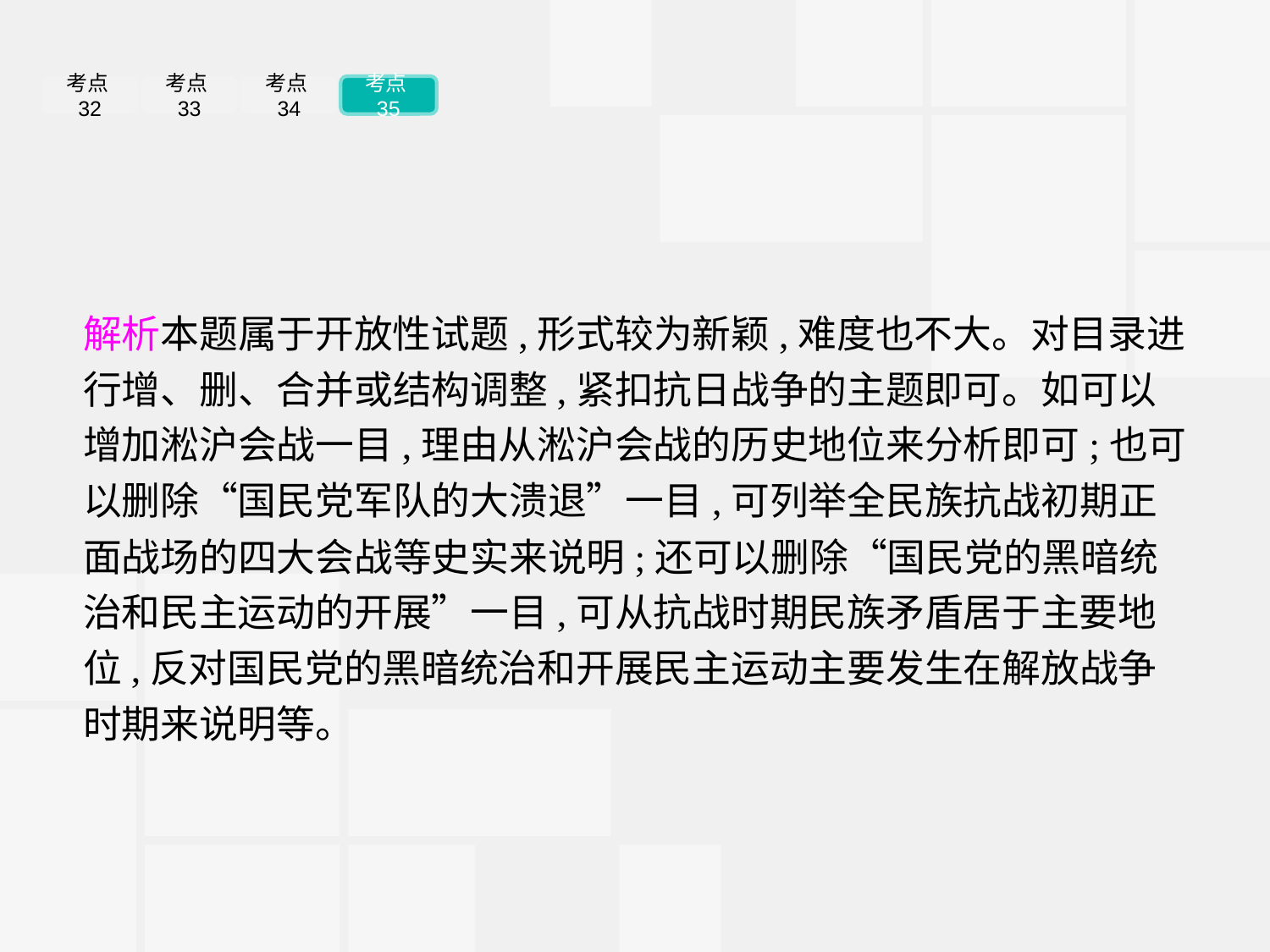

考点32
考点33
考点34
考点35
解析本题属于开放性试题,形式较为新颖,难度也不大。对目录进行增、删、合并或结构调整,紧扣抗日战争的主题即可。如可以增加淞沪会战一目,理由从淞沪会战的历史地位来分析即可;也可以删除“国民党军队的大溃退”一目,可列举全民族抗战初期正面战场的四大会战等史实来说明;还可以删除“国民党的黑暗统治和民主运动的开展”一目,可从抗战时期民族矛盾居于主要地位,反对国民党的黑暗统治和开展民主运动主要发生在解放战争时期来说明等。